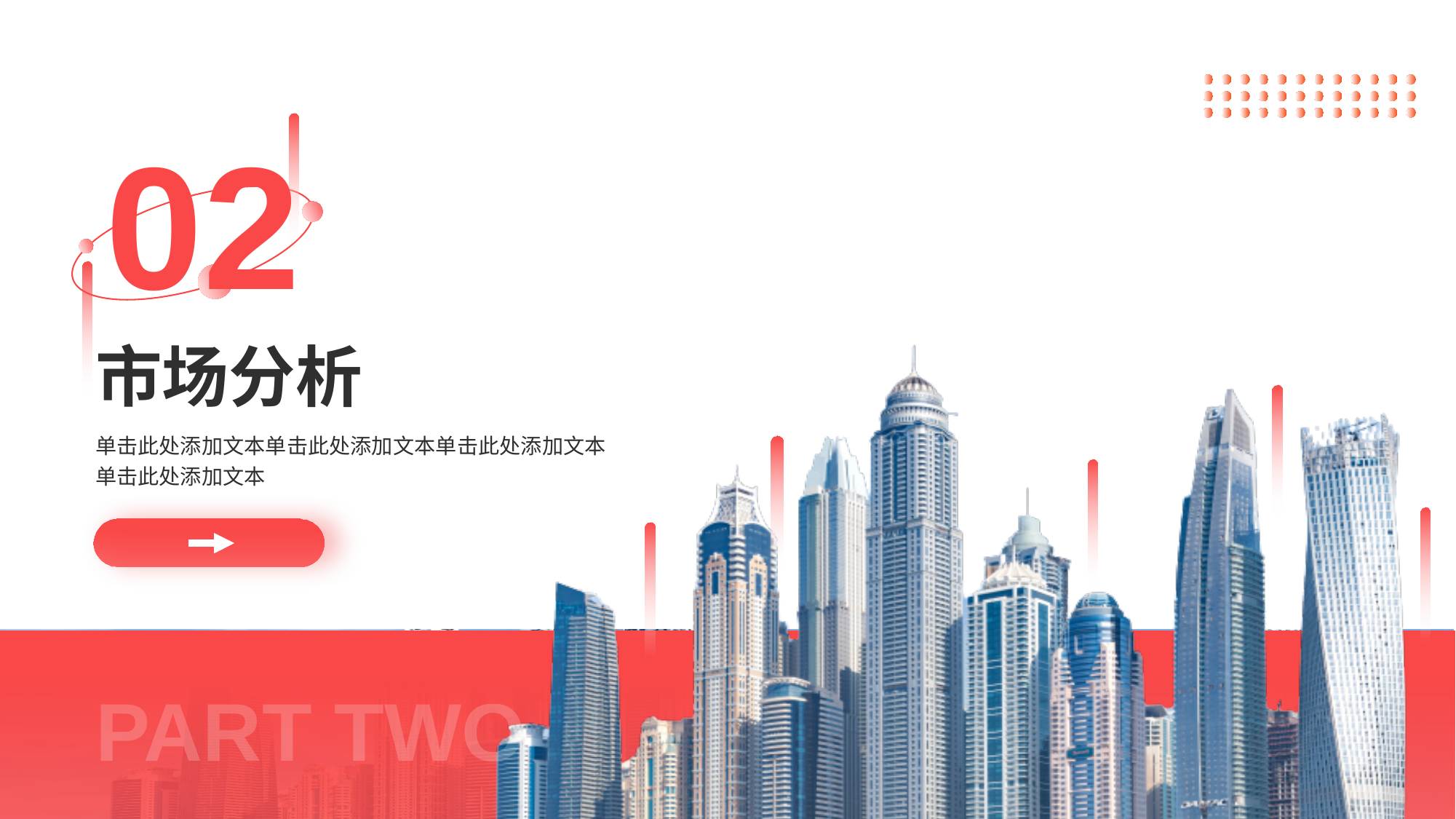

02
# 市场分析
单击此处添加文本单击此处添加文本单击此处添加文本
单击此处添加文本
PART TWO